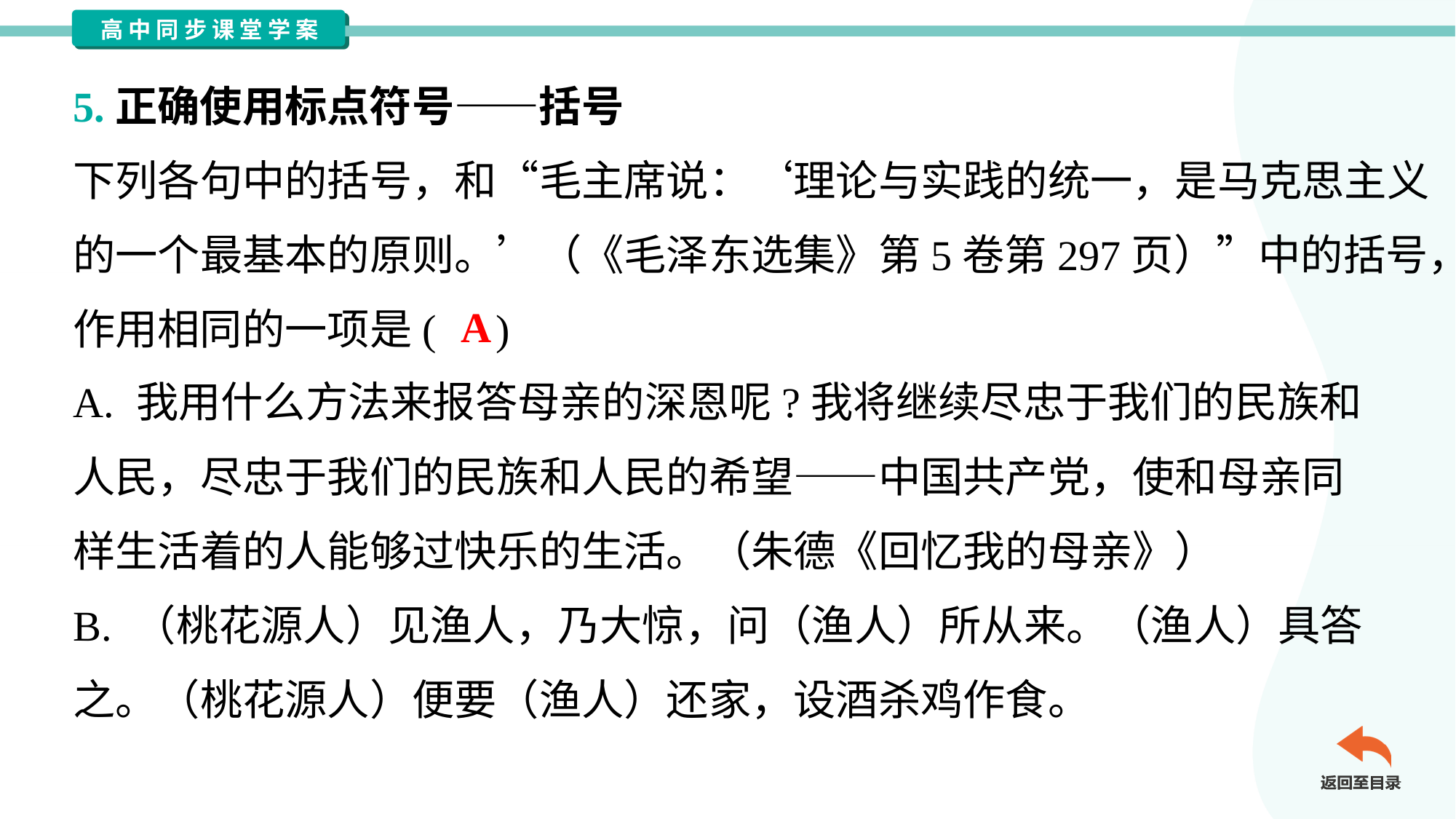

5.正确使用标点符号——括号
下列各句中的括号，和“毛主席说：‘理论与实践的统一，是马克思主义
的一个最基本的原则。’（《毛泽东选集》第5卷第297页）”中的括号，
作用相同的一项是(     )
A
A. 我用什么方法来报答母亲的深恩呢?我将继续尽忠于我们的民族和
人民，尽忠于我们的民族和人民的希望——中国共产党，使和母亲同
样生活着的人能够过快乐的生活。（朱德《回忆我的母亲》）
B. （桃花源人）见渔人，乃大惊，问（渔人）所从来。（渔人）具答
之。（桃花源人）便要（渔人）还家，设酒杀鸡作食。